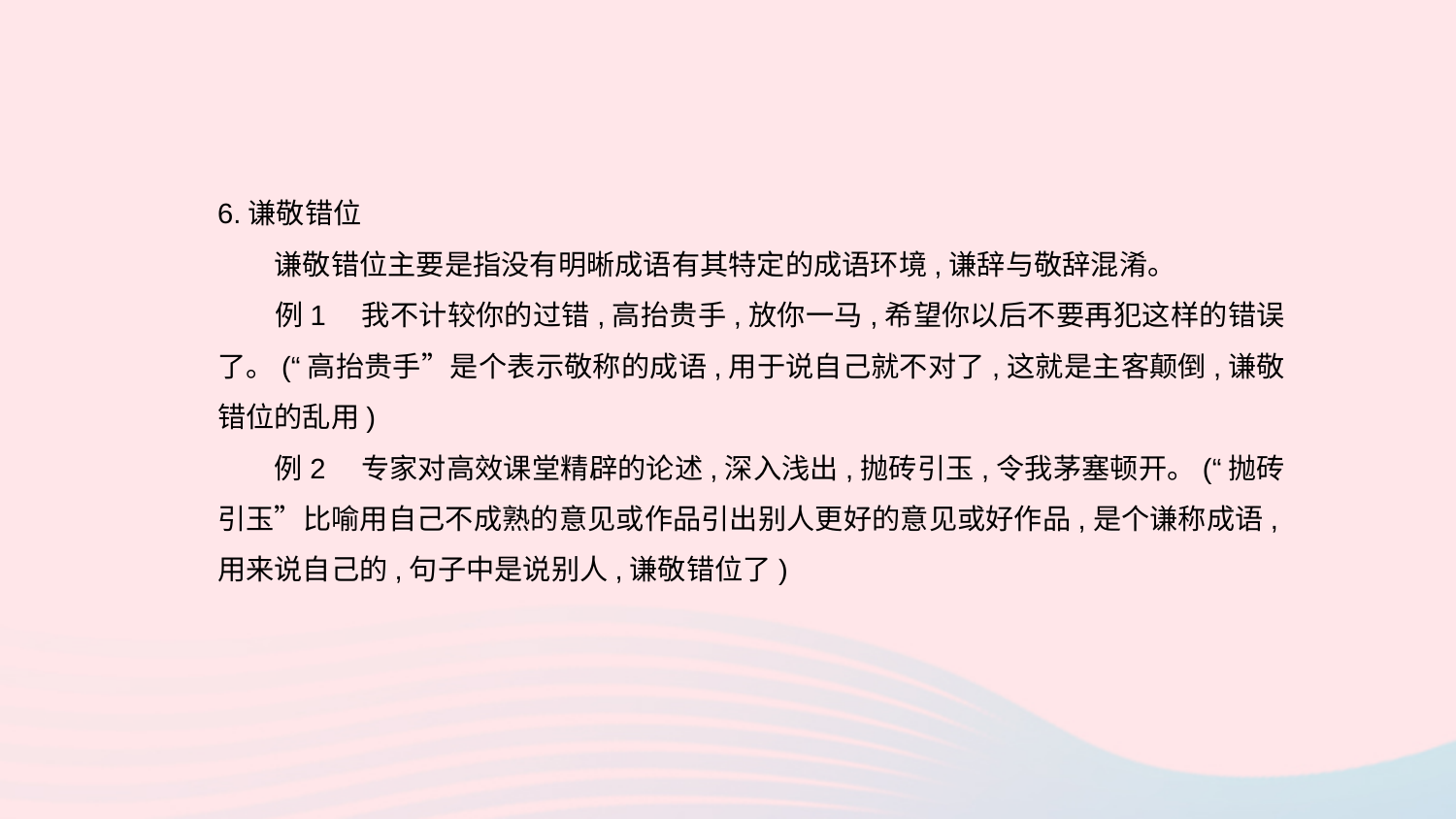

6.谦敬错位
　　谦敬错位主要是指没有明晰成语有其特定的成语环境,谦辞与敬辞混淆。
　　例1　我不计较你的过错,高抬贵手,放你一马,希望你以后不要再犯这样的错误了。(“高抬贵手”是个表示敬称的成语,用于说自己就不对了,这就是主客颠倒,谦敬错位的乱用)
　　例2　专家对高效课堂精辟的论述,深入浅出,抛砖引玉,令我茅塞顿开。(“抛砖引玉”比喻用自己不成熟的意见或作品引出别人更好的意见或好作品,是个谦称成语,用来说自己的,句子中是说别人,谦敬错位了)